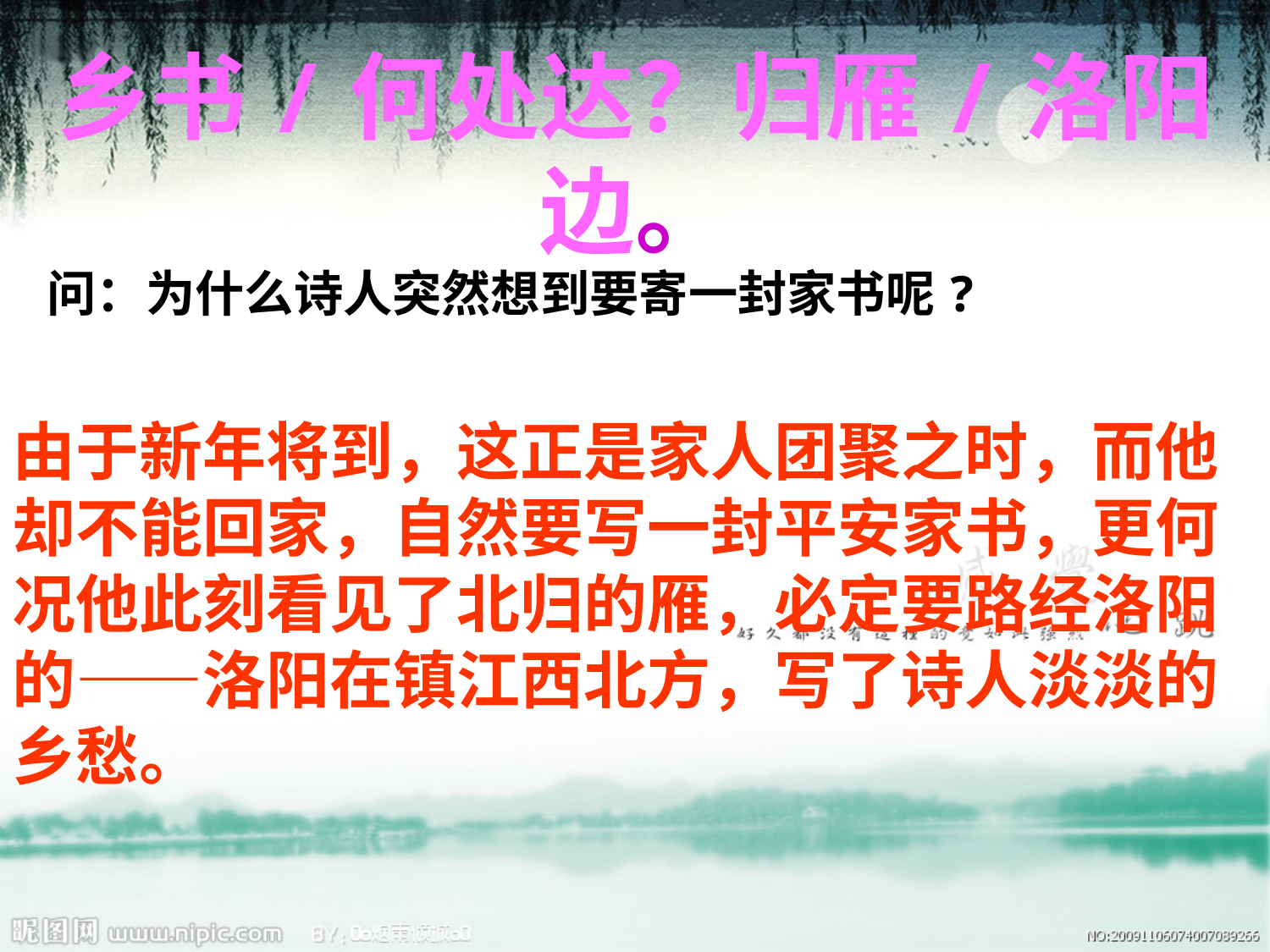

乡书/何处达？归雁/洛阳边。
问：为什么诗人突然想到要寄一封家书呢?

由于新年将到，这正是家人团聚之时，而他却不能回家，自然要写一封平安家书，更何况他此刻看见了北归的雁，必定要路经洛阳的——洛阳在镇江西北方，写了诗人淡淡的乡愁。